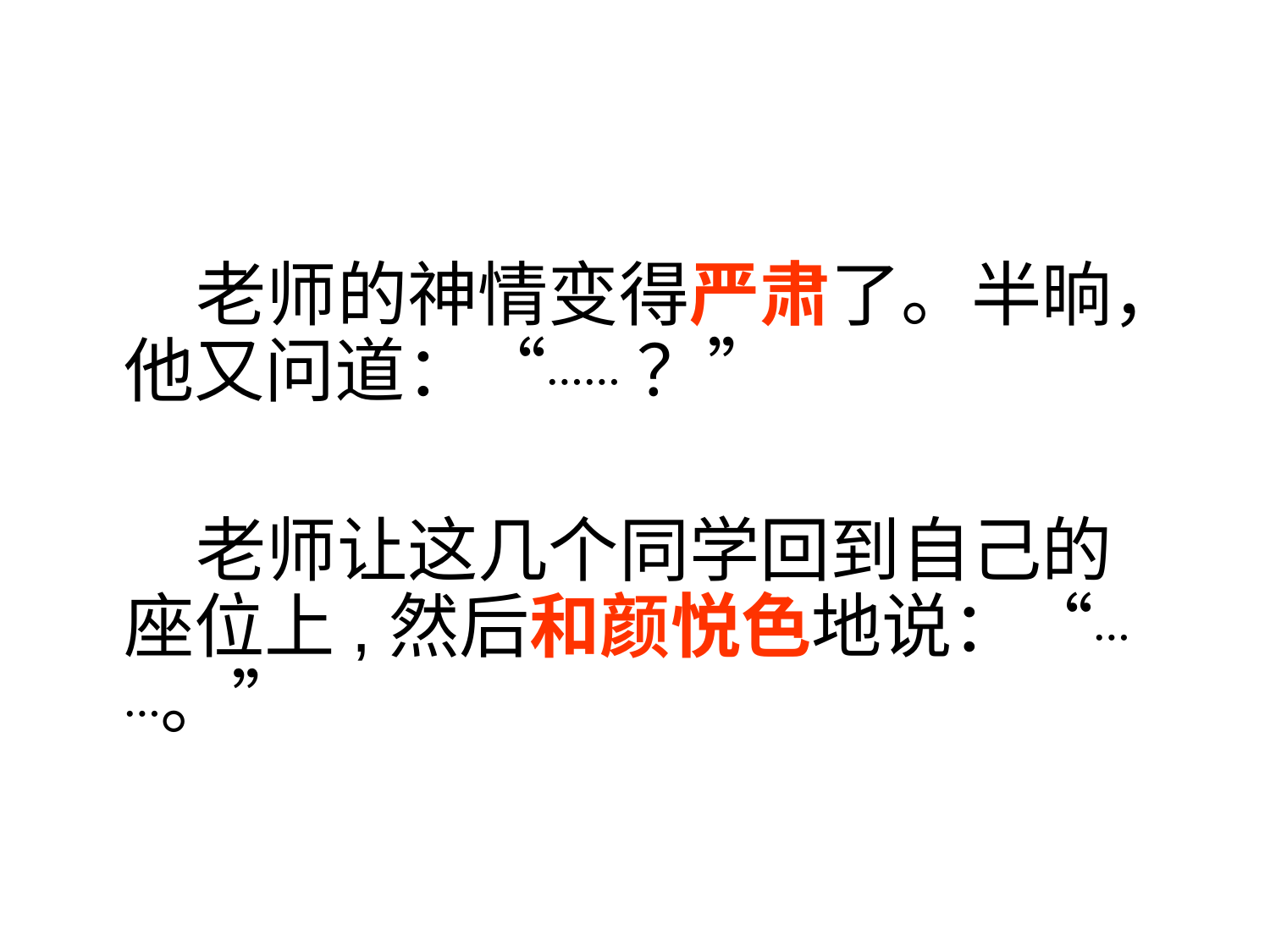

#
     老师的神情变得严肃了。半晌，他又问道：“…… ？”

     老师让这几个同学回到自己的座位上,然后和颜悦色地说：“……。”